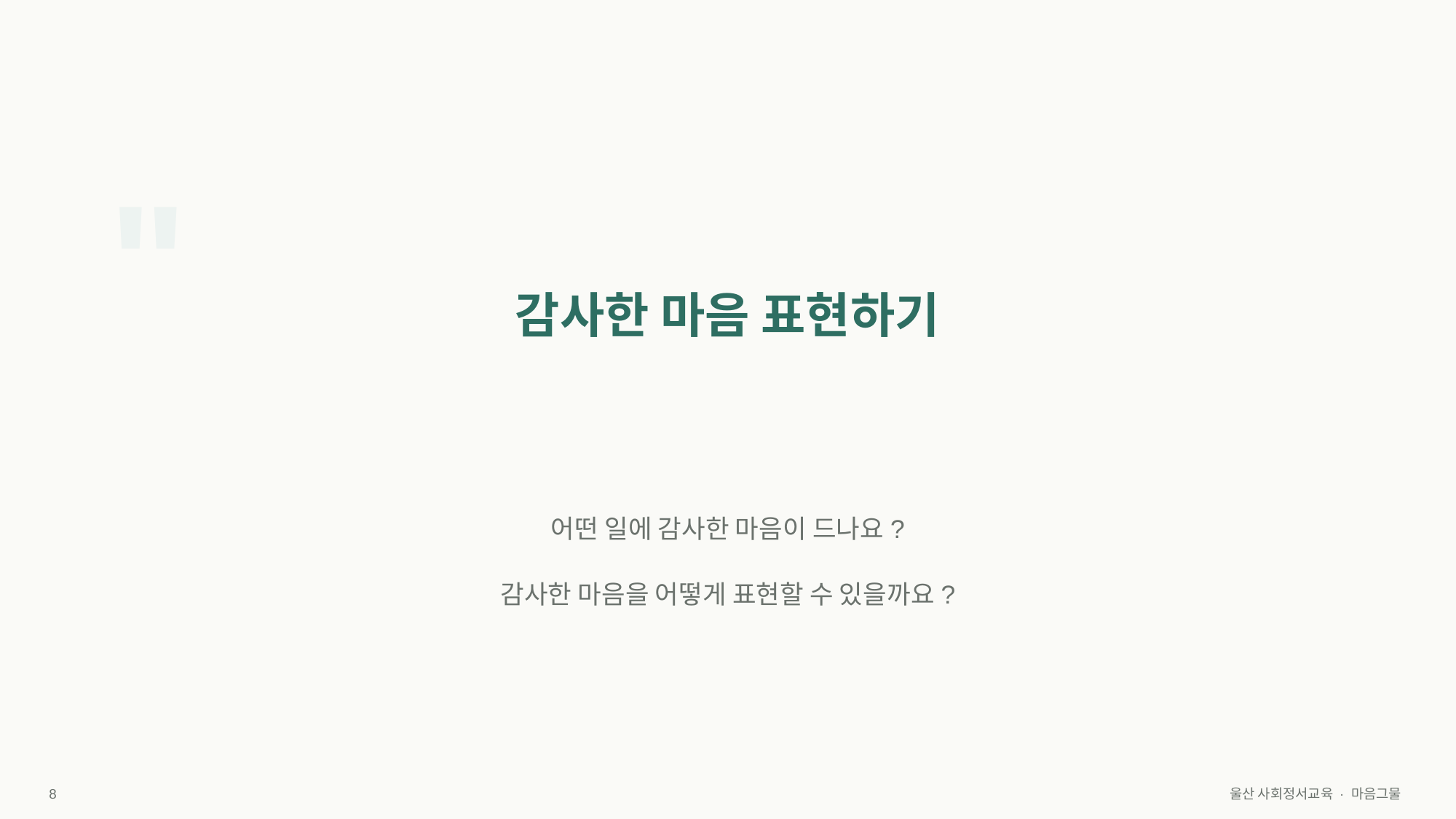

"
감사한 마음 표현하기
어떤 일에 감사한 마음이 드나요?
감사한 마음을 어떻게 표현할 수 있을까요?
8
울산 사회정서교육 · 마음그물